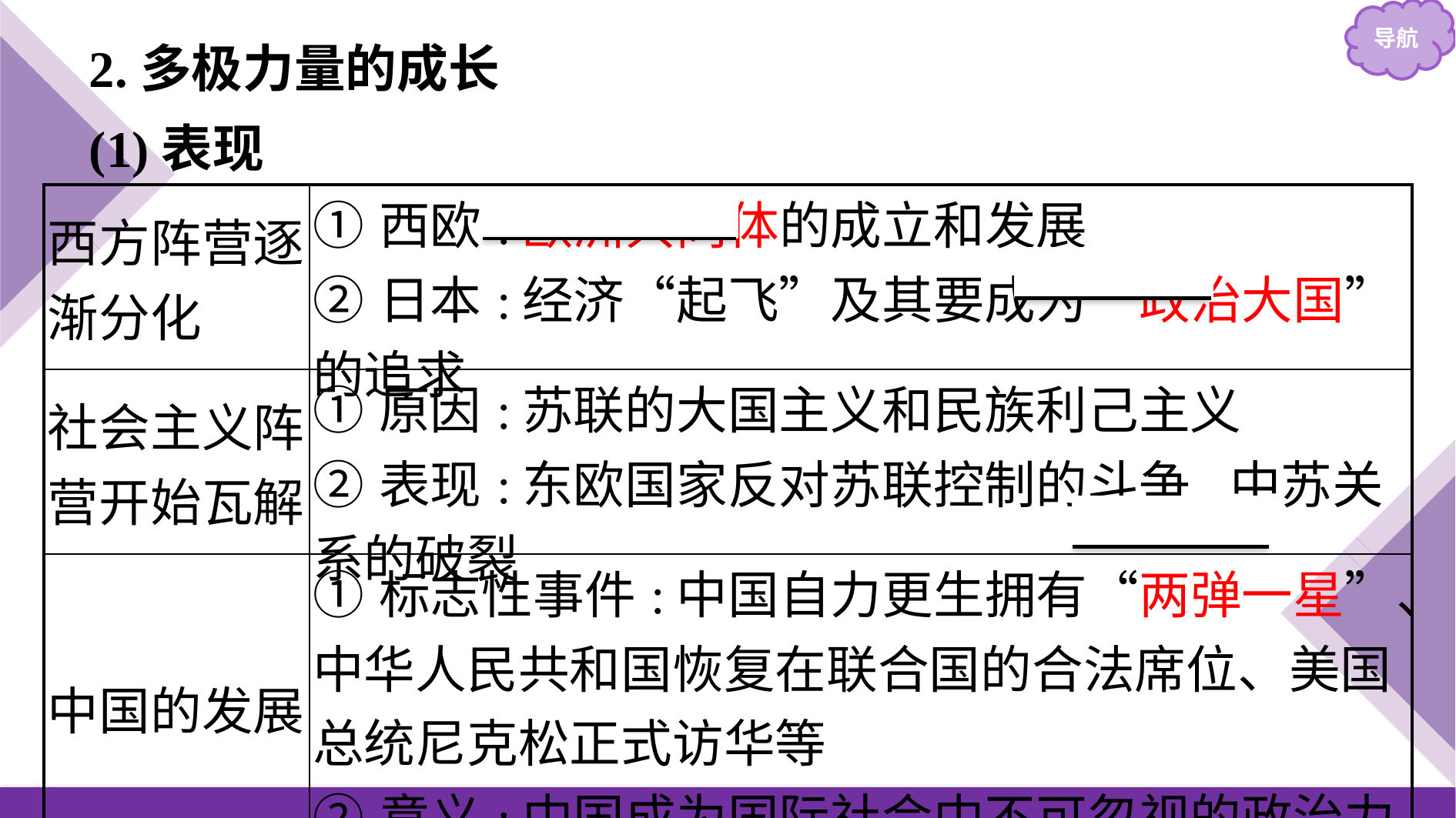

2.多极力量的成长
(1)表现
| 西方阵营逐渐分化 | ①西欧:欧洲共同体的成立和发展 ②日本:经济“起飞”及其要成为“政治大国”的追求 |
| --- | --- |
| 社会主义阵营开始瓦解 | ①原因:苏联的大国主义和民族利己主义 ②表现:东欧国家反对苏联控制的斗争,中苏关系的破裂 |
| 中国的发展 | ①标志性事件:中国自力更生拥有“两弹一星”、中华人民共和国恢复在联合国的合法席位、美国总统尼克松正式访华等 ②意义:中国成为国际社会中不可忽视的政治力量 |